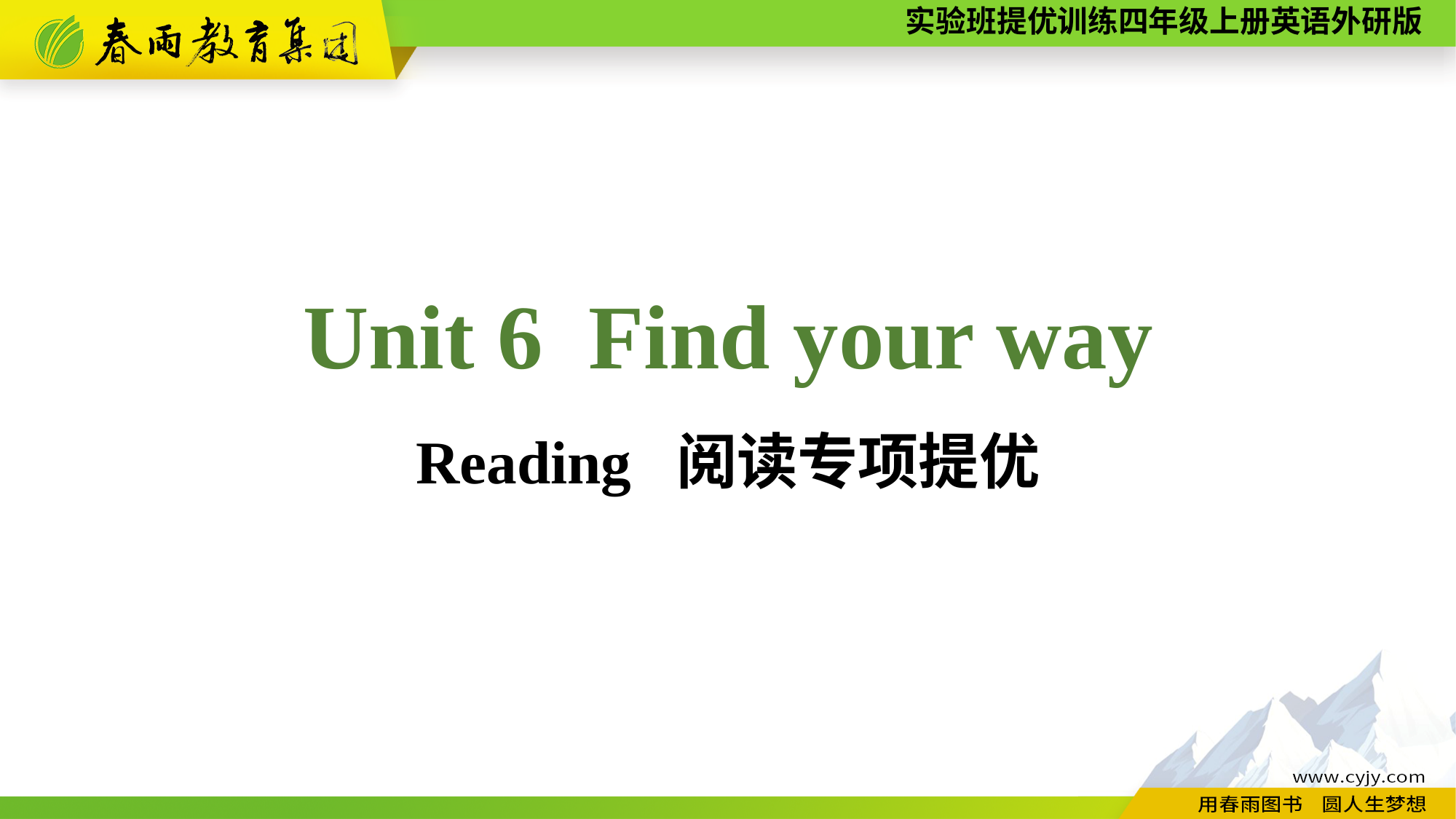

Unit 6  Find your way
Reading  阅读专项提优